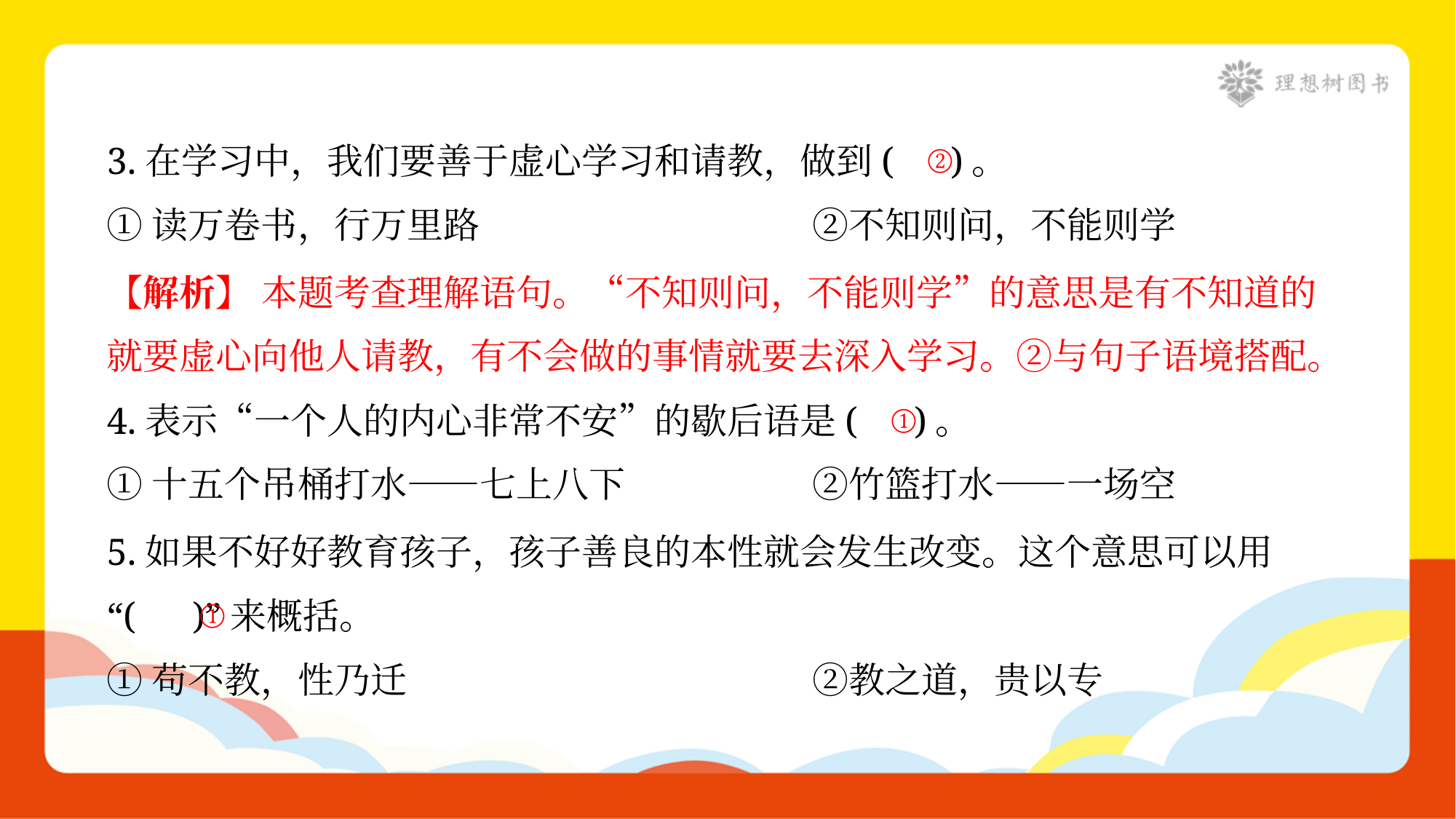

②
3.在学习中，我们要善于虚心学习和请教，做到(      )。
①读万卷书，行万里路	②不知则问，不能则学
【解析】 本题考查理解语句。“不知则问，不能则学”的意思是有不知道的
就要虚心向他人请教，有不会做的事情就要去深入学习。②与句子语境搭配。
①
4.表示“一个人的内心非常不安”的歇后语是(      )。
①十五个吊桶打水——七上八下	②竹篮打水——一场空
5.如果不好好教育孩子，孩子善良的本性就会发生改变。这个意思可以用
“(      )”来概括。
①
①苟不教，性乃迁	②教之道，贵以专